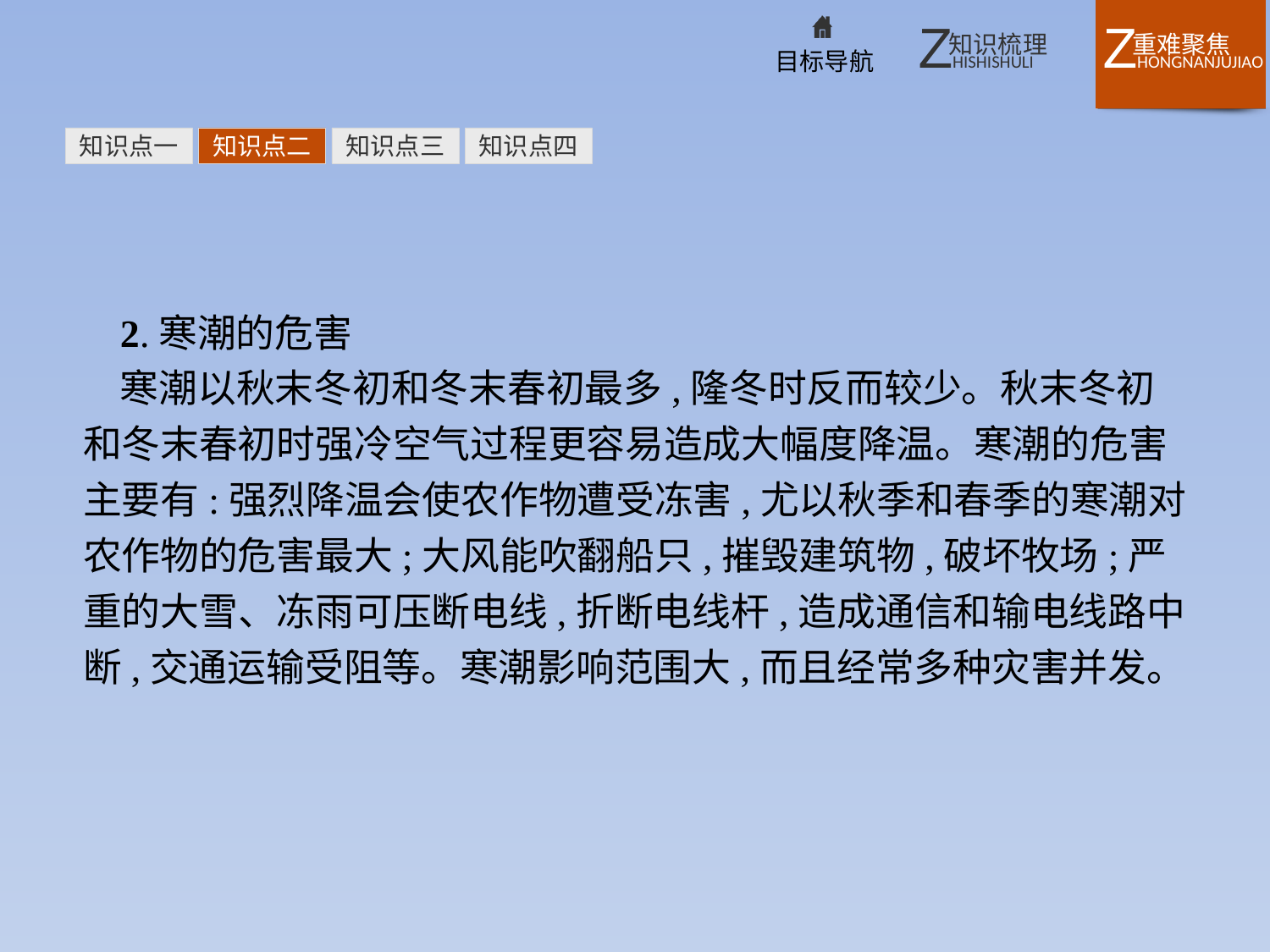

知识点一
知识点二
知识点三
知识点四
2.寒潮的危害
寒潮以秋末冬初和冬末春初最多,隆冬时反而较少。秋末冬初和冬末春初时强冷空气过程更容易造成大幅度降温。寒潮的危害主要有:强烈降温会使农作物遭受冻害,尤以秋季和春季的寒潮对农作物的危害最大;大风能吹翻船只,摧毁建筑物,破坏牧场;严重的大雪、冻雨可压断电线,折断电线杆,造成通信和输电线路中断,交通运输受阻等。寒潮影响范围大,而且经常多种灾害并发。